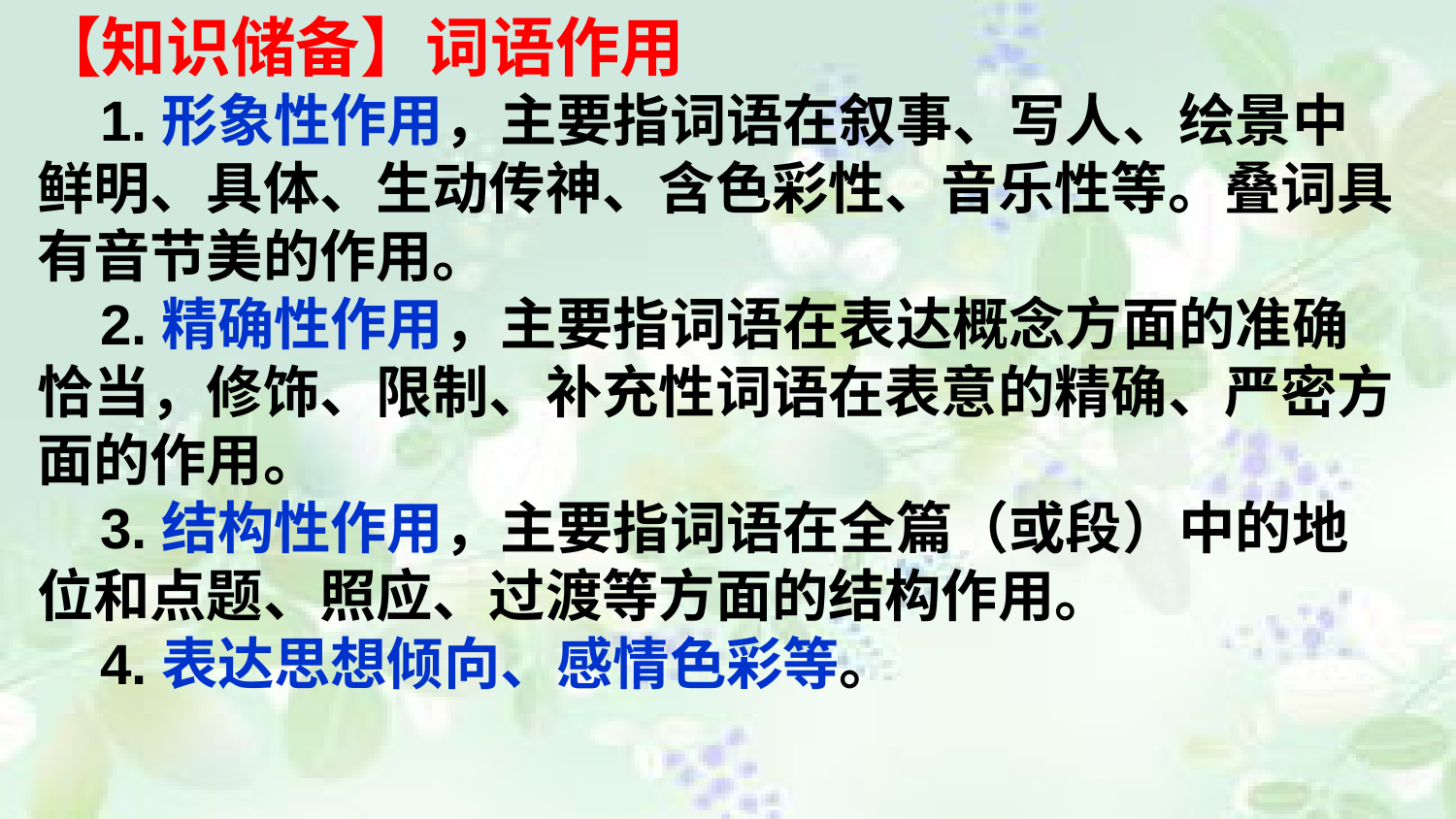

【知识储备】词语作用
    1.形象性作用，主要指词语在叙事、写人、绘景中鲜明、具体、生动传神、含色彩性、音乐性等。叠词具有音节美的作用。
    2.精确性作用，主要指词语在表达概念方面的准确恰当，修饰、限制、补充性词语在表意的精确、严密方面的作用。
    3.结构性作用，主要指词语在全篇（或段）中的地位和点题、照应、过渡等方面的结构作用。
    4.表达思想倾向、感情色彩等。